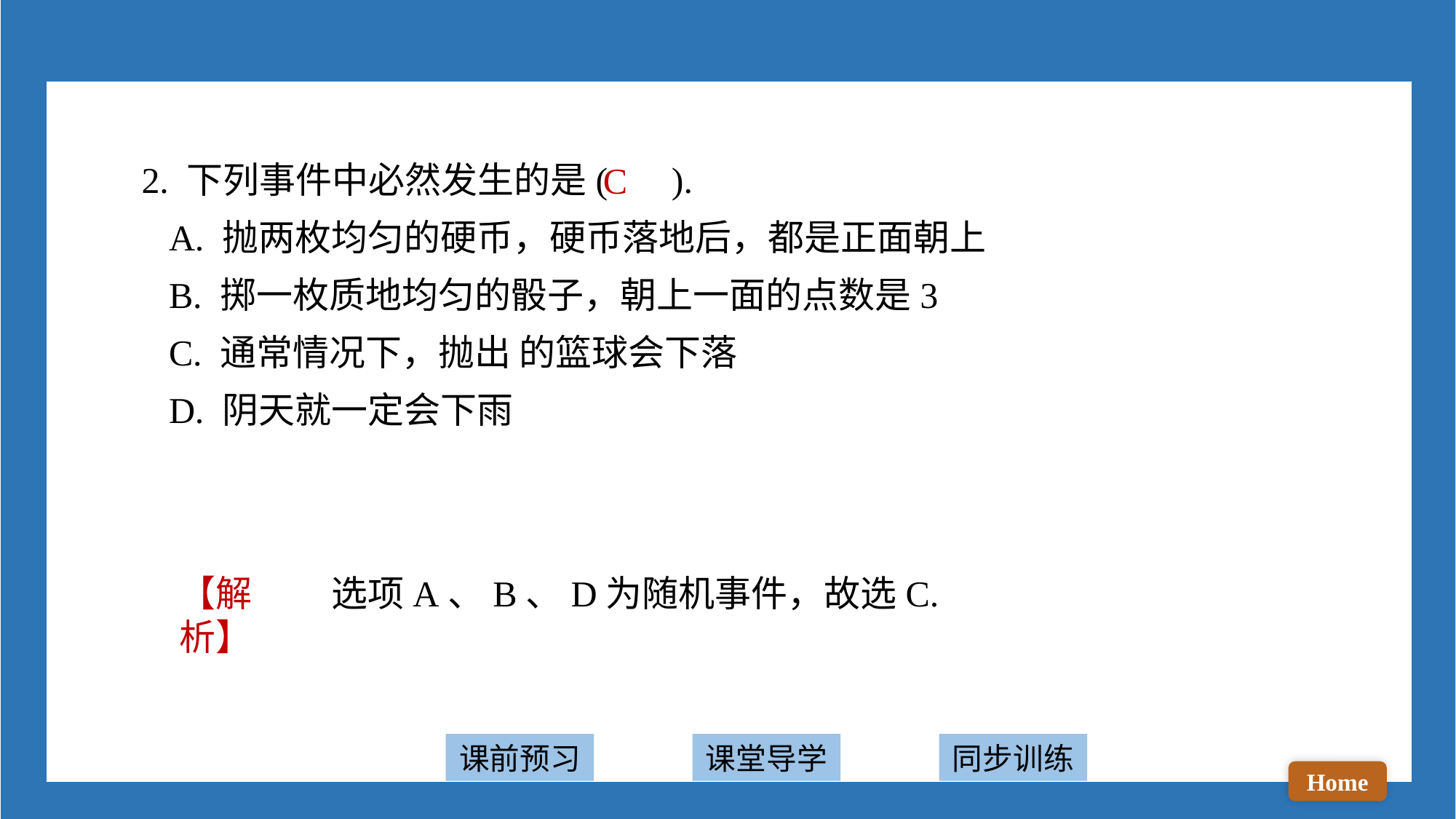

2. 下列事件中必然发生的是(       ).
   A. 抛两枚均匀的硬币，硬币落地后，都是正面朝上
   B. 掷一枚质地均匀的骰子，朝上一面的点数是3
   C. 通常情况下，抛出 的篮球会下落
   D. 阴天就一定会下雨
C
选项A、B、D为随机事件，故选C.
【解析】